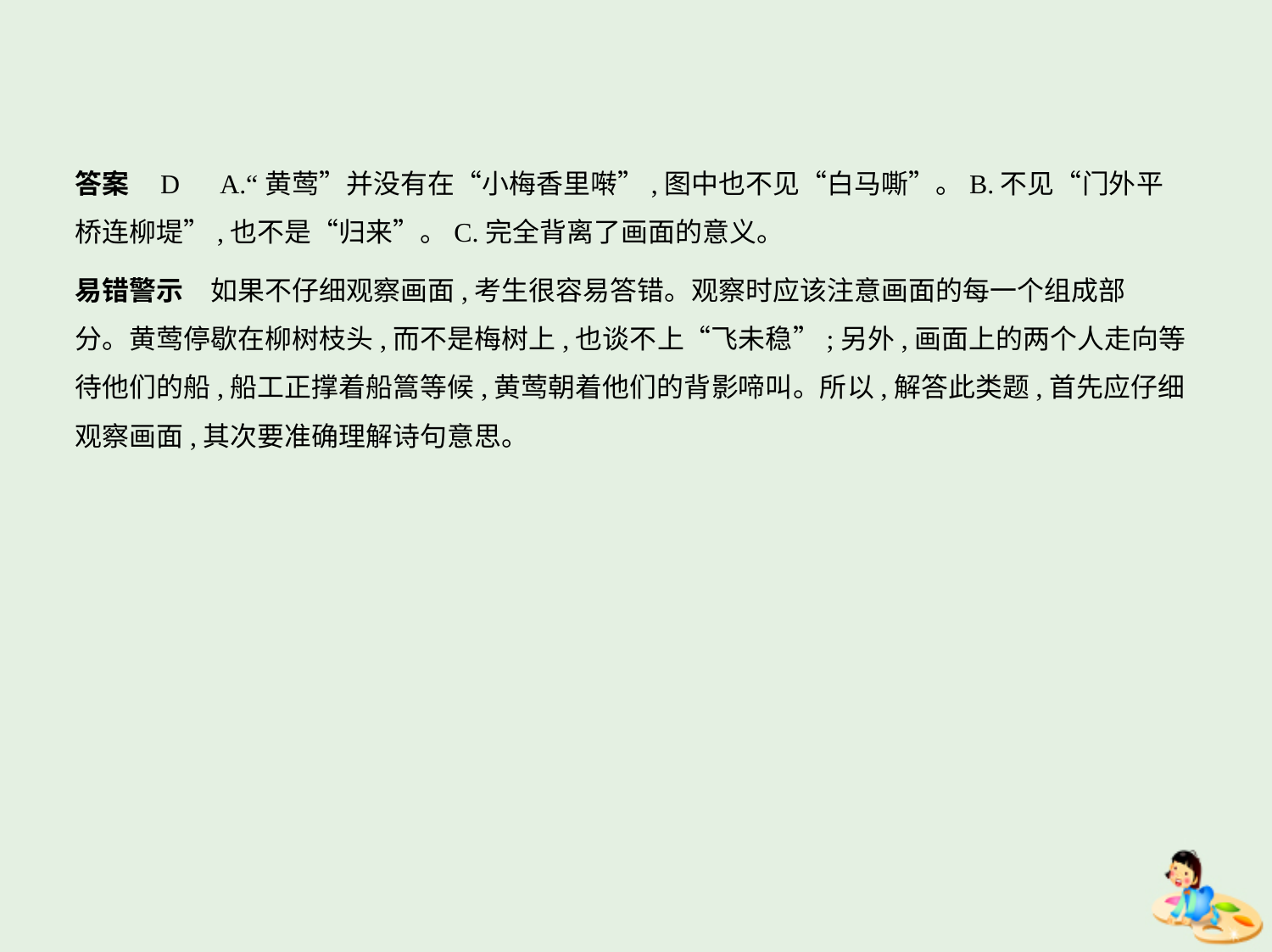

答案    D　A.“黄莺”并没有在“小梅香里啭”,图中也不见“白马嘶”。B.不见“门外平
桥连柳堤”,也不是“归来”。C.完全背离了画面的意义。
易错警示　如果不仔细观察画面,考生很容易答错。观察时应该注意画面的每一个组成部
分。黄莺停歇在柳树枝头,而不是梅树上,也谈不上“飞未稳”;另外,画面上的两个人走向等
待他们的船,船工正撑着船篙等候,黄莺朝着他们的背影啼叫。所以,解答此类题,首先应仔细
观察画面,其次要准确理解诗句意思。